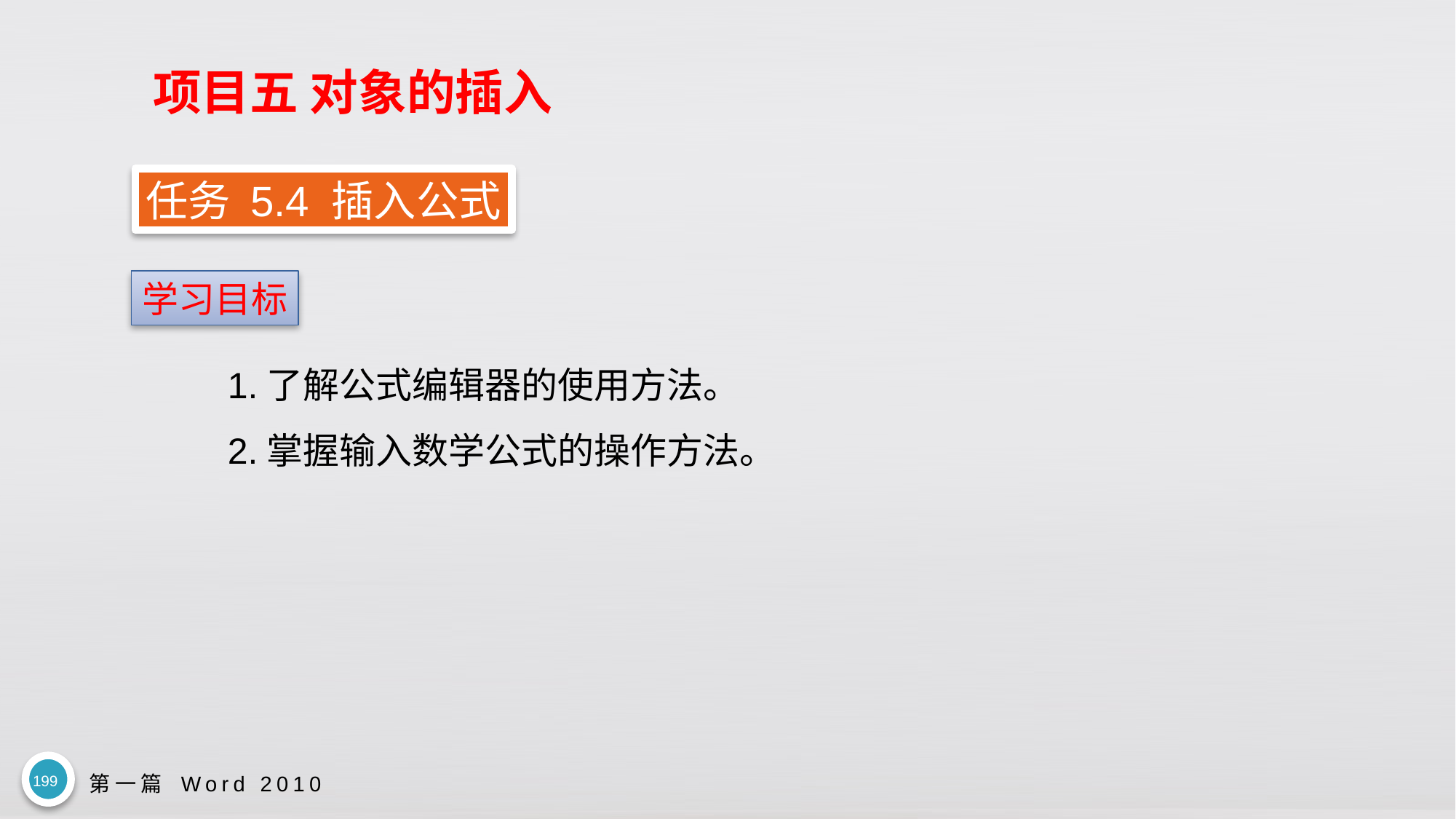

# 项目五 对象的插入
任务 5.4 插入公式
学习目标
1.了解公式编辑器的使用方法。
2.掌握输入数学公式的操作方法。
199